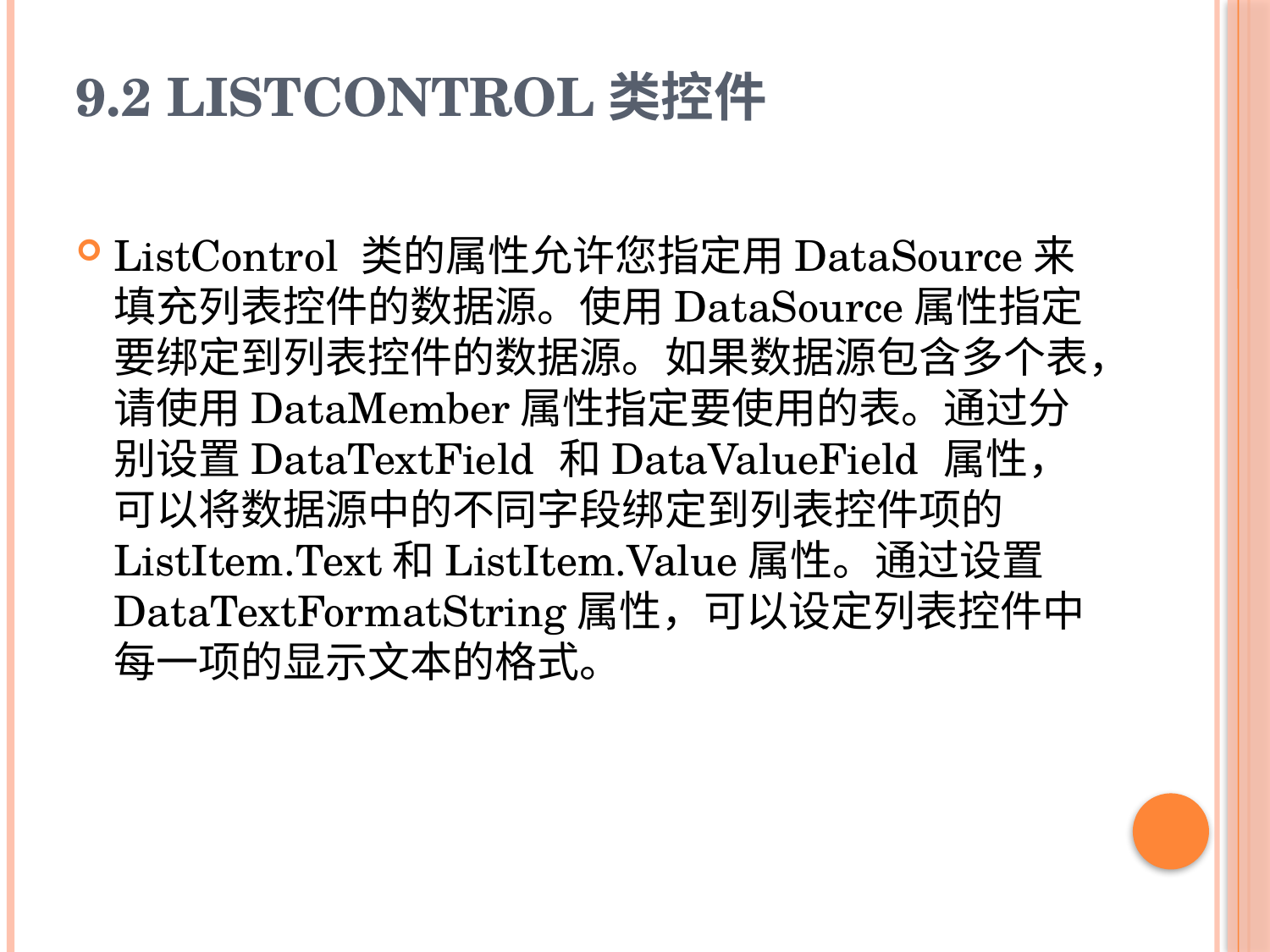

# 9.2 ListControl类控件
ListControl 类的属性允许您指定用DataSource来填充列表控件的数据源。使用DataSource属性指定要绑定到列表控件的数据源。如果数据源包含多个表，请使用DataMember属性指定要使用的表。通过分别设置DataTextField 和DataValueField 属性，可以将数据源中的不同字段绑定到列表控件项的ListItem.Text和ListItem.Value属性。通过设置DataTextFormatString属性，可以设定列表控件中每一项的显示文本的格式。